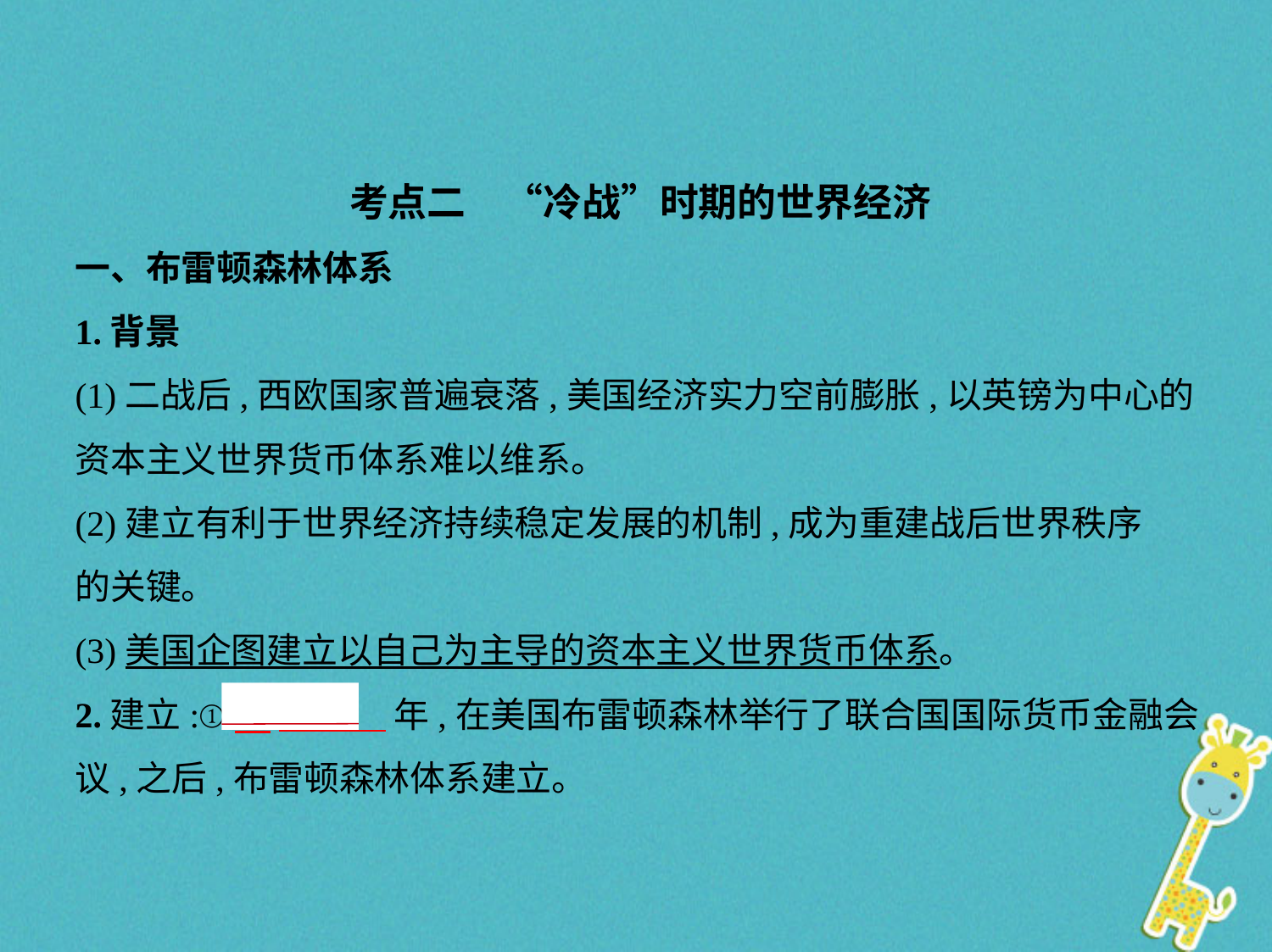

考点二　“冷战”时期的世界经济
一、布雷顿森林体系
1.背景
(1)二战后,西欧国家普遍衰落,美国经济实力空前膨胀,以英镑为中心的
资本主义世界货币体系难以维系。
(2)建立有利于世界经济持续稳定发展的机制,成为重建战后世界秩序
的关键。
(3)美国企图建立以自己为主导的资本主义世界货币体系。
2.建立:①　1944    年,在美国布雷顿森林举行了联合国国际货币金融会
议,之后,布雷顿森林体系建立。